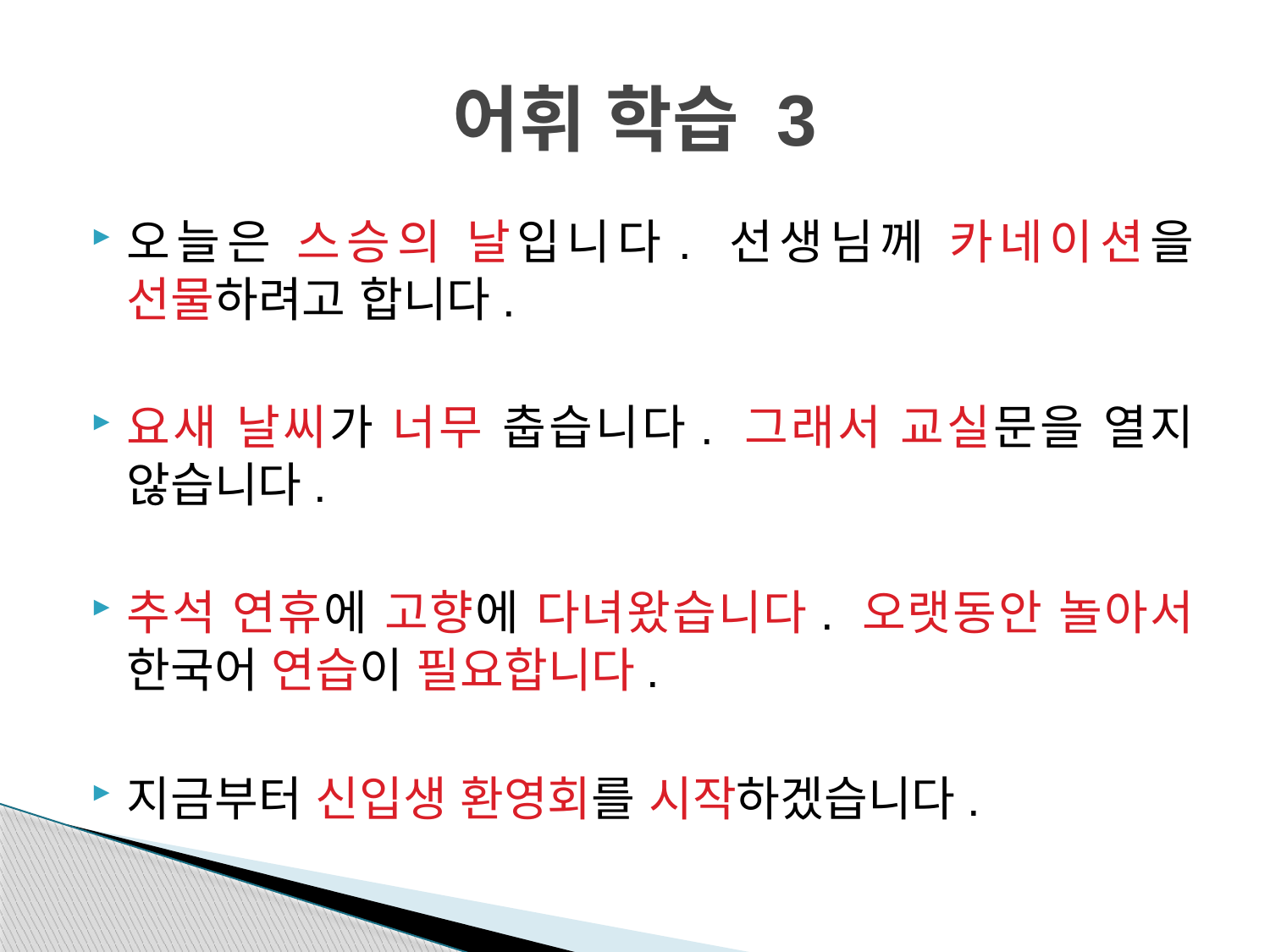

# 어휘 학습 3
오늘은 스승의 날입니다. 선생님께 카네이션을 선물하려고 합니다.

요새 날씨가 너무 춥습니다. 그래서 교실문을 열지 않습니다.

추석 연휴에 고향에 다녀왔습니다. 오랫동안 놀아서 한국어 연습이 필요합니다.

지금부터 신입생 환영회를 시작하겠습니다.